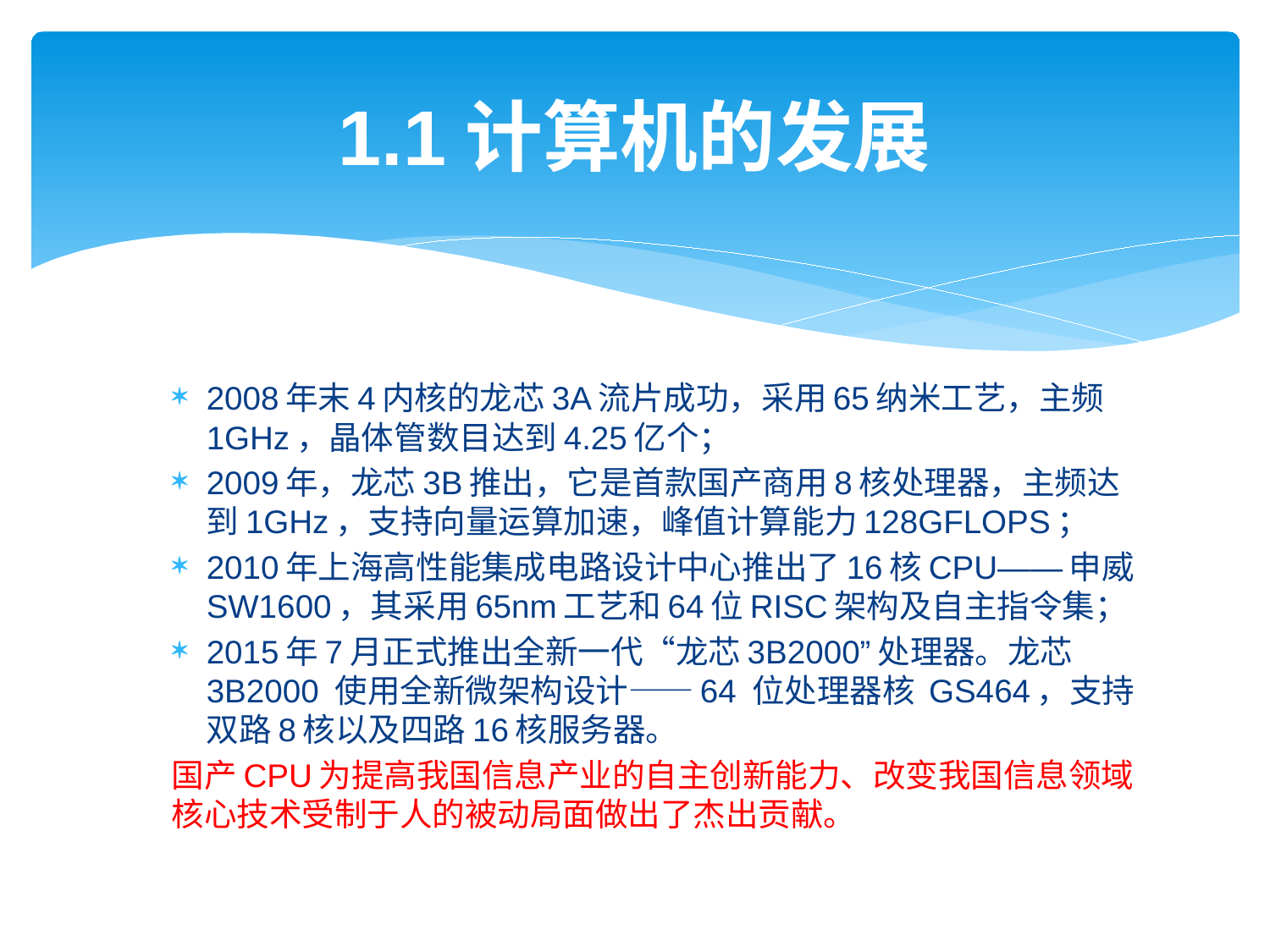

# 1.1计算机的发展
2008年末4内核的龙芯3A流片成功，采用65纳米工艺，主频1GHz，晶体管数目达到4.25亿个；
2009年，龙芯3B推出，它是首款国产商用8核处理器，主频达到1GHz，支持向量运算加速，峰值计算能力128GFLOPS；
2010年上海高性能集成电路设计中心推出了16核CPU——申威SW1600，其采用65nm工艺和64位RISC架构及自主指令集；
2015年7月正式推出全新一代“龙芯3B2000”处理器。龙芯 3B2000 使用全新微架构设计——64 位处理器核 GS464，支持双路8核以及四路16核服务器。
国产CPU为提高我国信息产业的自主创新能力、改变我国信息领域核心技术受制于人的被动局面做出了杰出贡献。